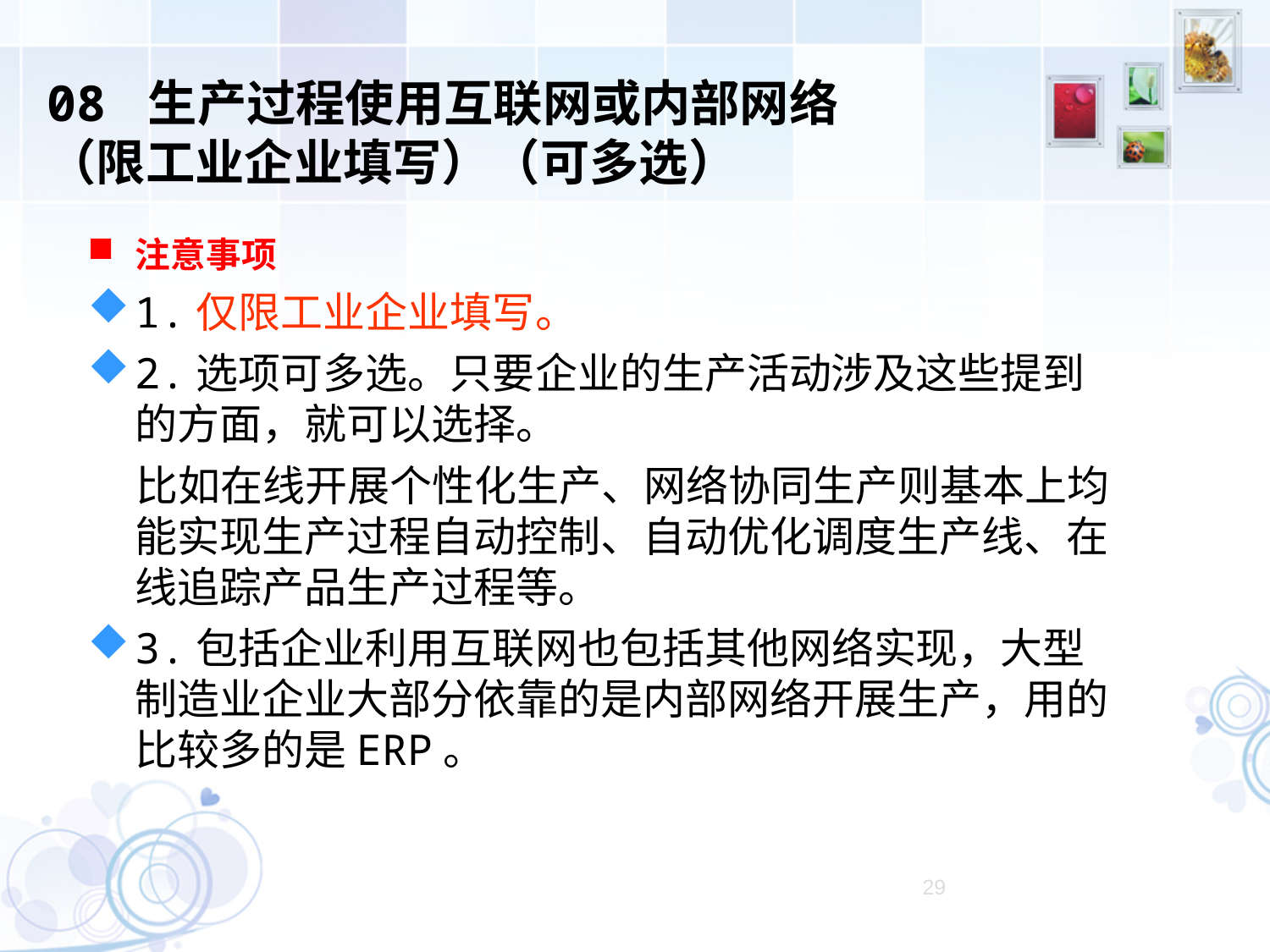

08 生产过程使用互联网或内部网络
（限工业企业填写）（可多选）

注意事项
1.仅限工业企业填写。
2.选项可多选。只要企业的生产活动涉及这些提到的方面，就可以选择。
    比如在线开展个性化生产、网络协同生产则基本上均能实现生产过程自动控制、自动优化调度生产线、在线追踪产品生产过程等。
3.包括企业利用互联网也包括其他网络实现，大型制造业企业大部分依靠的是内部网络开展生产，用的比较多的是ERP。

29